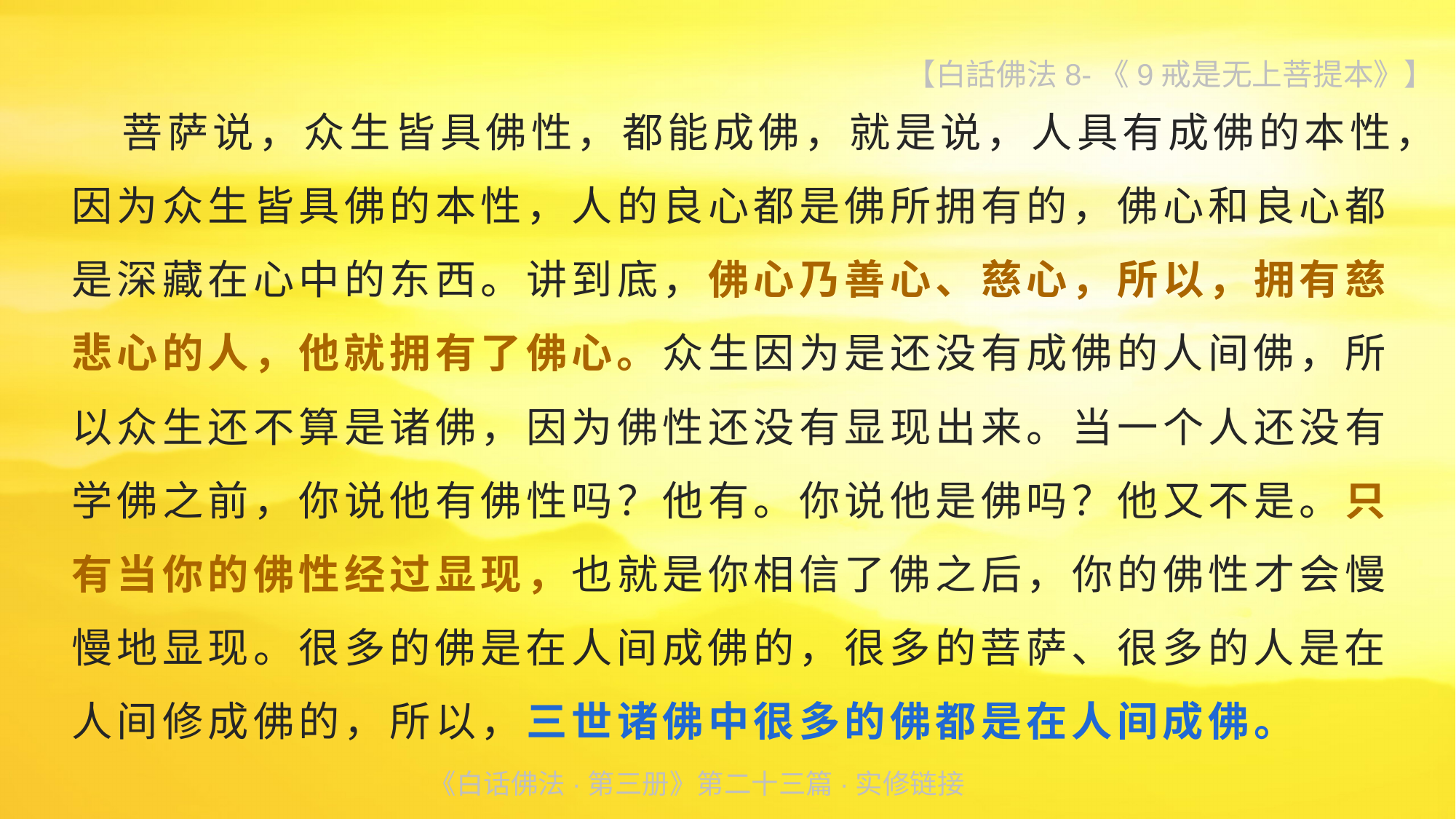

【白話佛法8-《9戒是无上菩提本》】
   菩萨说，众生皆具佛性，都能成佛，就是说，人具有成佛的本性，因为众生皆具佛的本性，人的良心都是佛所拥有的，佛心和良心都是深藏在心中的东西。讲到底，佛心乃善心、慈心，所以，拥有慈悲心的人，他就拥有了佛心。众生因为是还没有成佛的人间佛，所以众生还不算是诸佛，因为佛性还没有显现出来。当一个人还没有学佛之前，你说他有佛性吗？他有。你说他是佛吗？他又不是。只有当你的佛性经过显现，也就是你相信了佛之后，你的佛性才会慢慢地显现。很多的佛是在人间成佛的，很多的菩萨、很多的人是在人间修成佛的，所以，三世诸佛中很多的佛都是在人间成佛。
《白话佛法·第三册》第二十三篇·实修链接